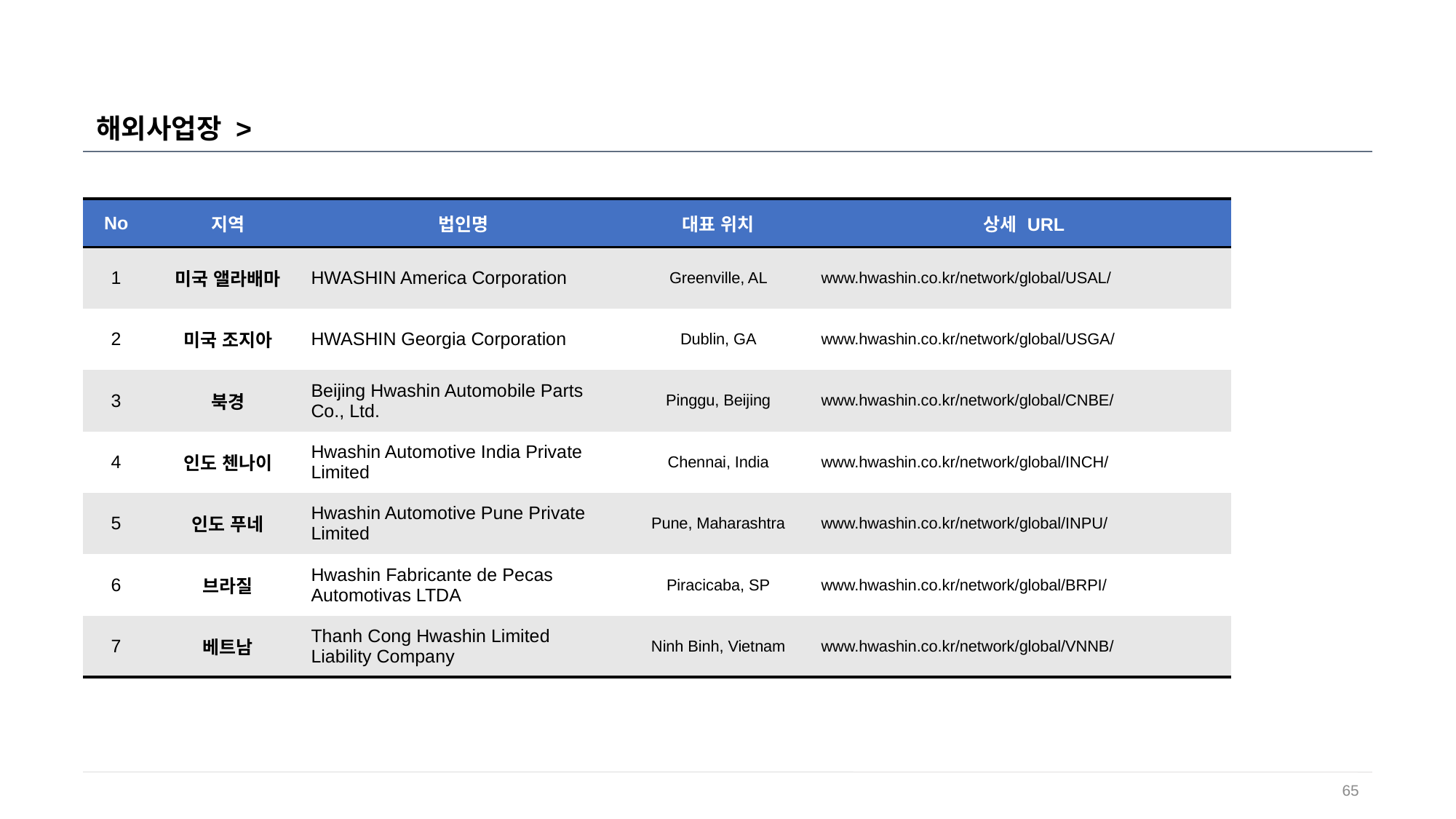

해외사업장 >
| No | 지역 | 법인명 | 대표 위치 | 상세 URL |
| --- | --- | --- | --- | --- |
| 1 | 미국 앨라배마 | HWASHIN America Corporation | Greenville, AL | www.hwashin.co.kr/network/global/USAL/ |
| 2 | 미국 조지아 | HWASHIN Georgia Corporation | Dublin, GA | www.hwashin.co.kr/network/global/USGA/ |
| 3 | 북경 | Beijing Hwashin Automobile Parts Co., Ltd. | Pinggu, Beijing | www.hwashin.co.kr/network/global/CNBE/ |
| 4 | 인도 첸나이 | Hwashin Automotive India Private Limited | Chennai, India | www.hwashin.co.kr/network/global/INCH/ |
| 5 | 인도 푸네 | Hwashin Automotive Pune Private Limited | Pune, Maharashtra | www.hwashin.co.kr/network/global/INPU/ |
| 6 | 브라질 | Hwashin Fabricante de Pecas Automotivas LTDA | Piracicaba, SP | www.hwashin.co.kr/network/global/BRPI/ |
| 7 | 베트남 | Thanh Cong Hwashin Limited Liability Company | Ninh Binh, Vietnam | www.hwashin.co.kr/network/global/VNNB/ |
65